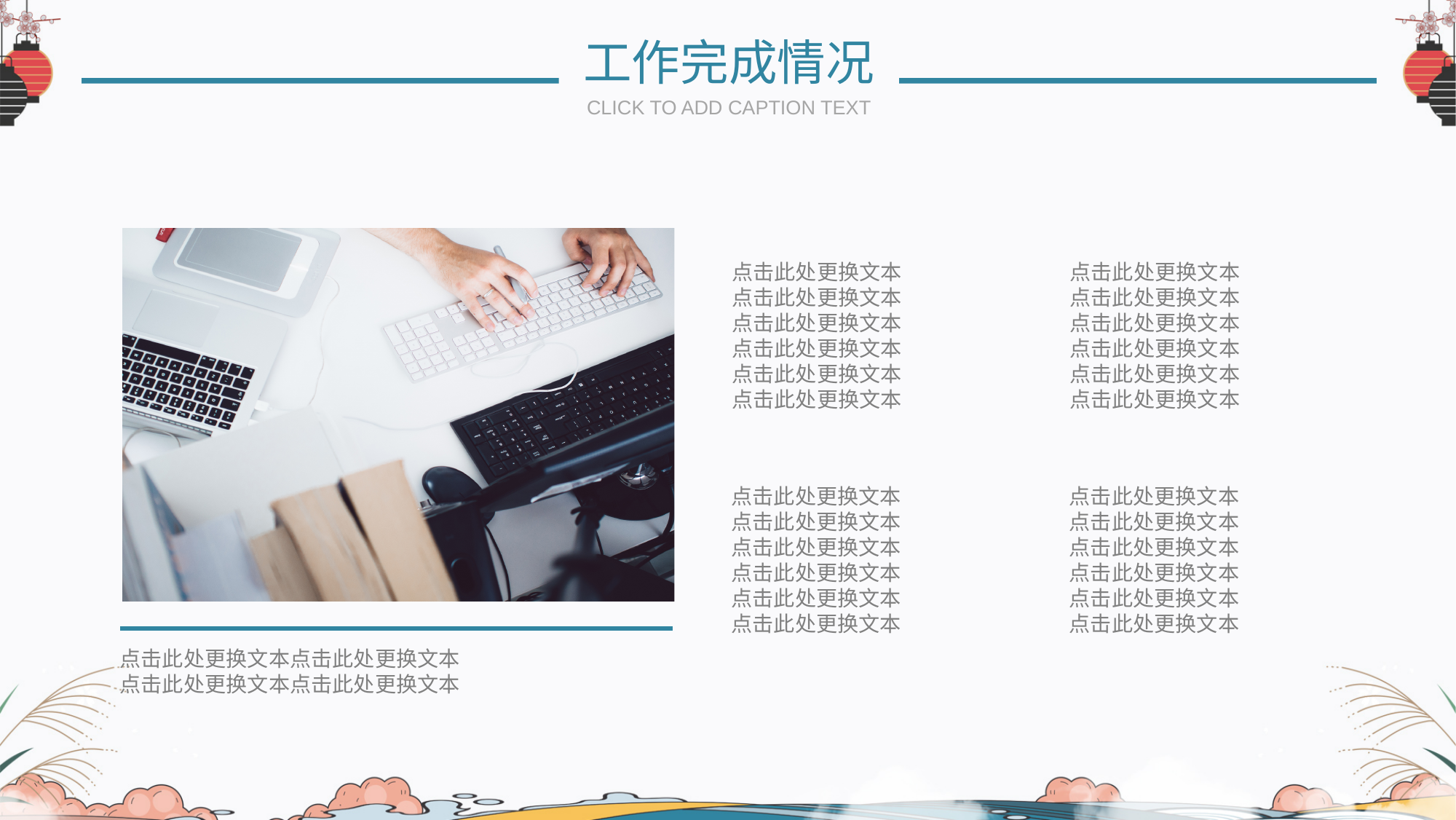

工作完成情况

CLICK TO ADD CAPTION TEXT

点击此处更换文本点击此处更换文本
点击此处更换文本点击此处更换文本

点击此处更换文本
点击此处更换文本
点击此处更换文本
点击此处更换文本
点击此处更换文本
点击此处更换文本

点击此处更换文本
点击此处更换文本
点击此处更换文本
点击此处更换文本
点击此处更换文本
点击此处更换文本

点击此处更换文本
点击此处更换文本
点击此处更换文本
点击此处更换文本
点击此处更换文本
点击此处更换文本

点击此处更换文本
点击此处更换文本
点击此处更换文本
点击此处更换文本
点击此处更换文本
点击此处更换文本